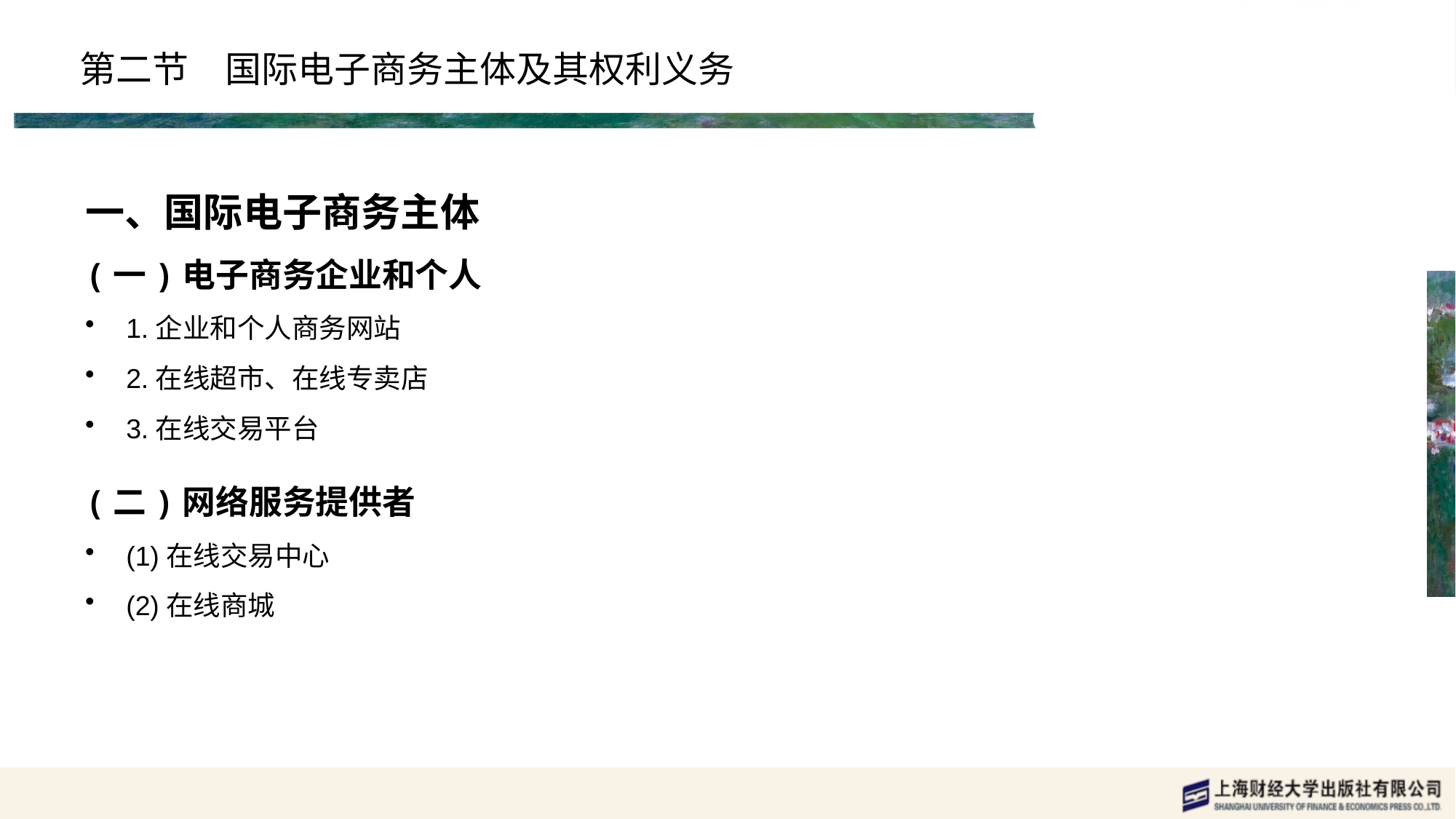

# 第二节　国际电子商务主体及其权利义务
一、国际电子商务主体
(一)电子商务企业和个人
1.企业和个人商务网站
2.在线超市、在线专卖店
3.在线交易平台
(二)网络服务提供者
(1)在线交易中心
(2)在线商城